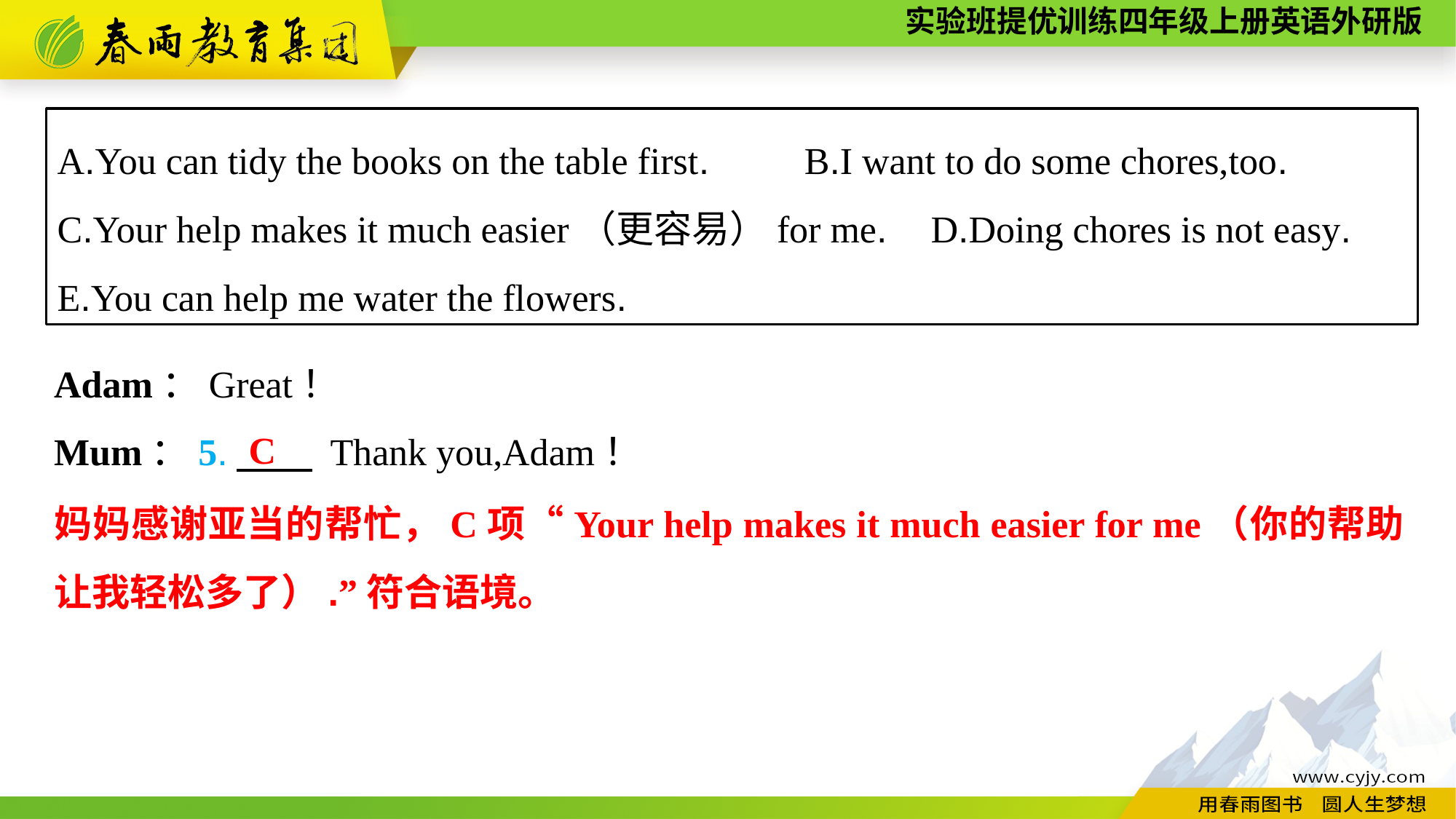

A.You can tidy the books on the table first.         B.I want to do some chores,too.
C.Your help makes it much easier（更容易）for me.	D.Doing chores is not easy.
E.You can help me water the flowers.
Adam：Great！
Mum：5.　　 Thank you,Adam！
C
妈妈感谢亚当的帮忙，C项“Your help makes it much easier for me（你的帮助让我轻松多了）.”符合语境。